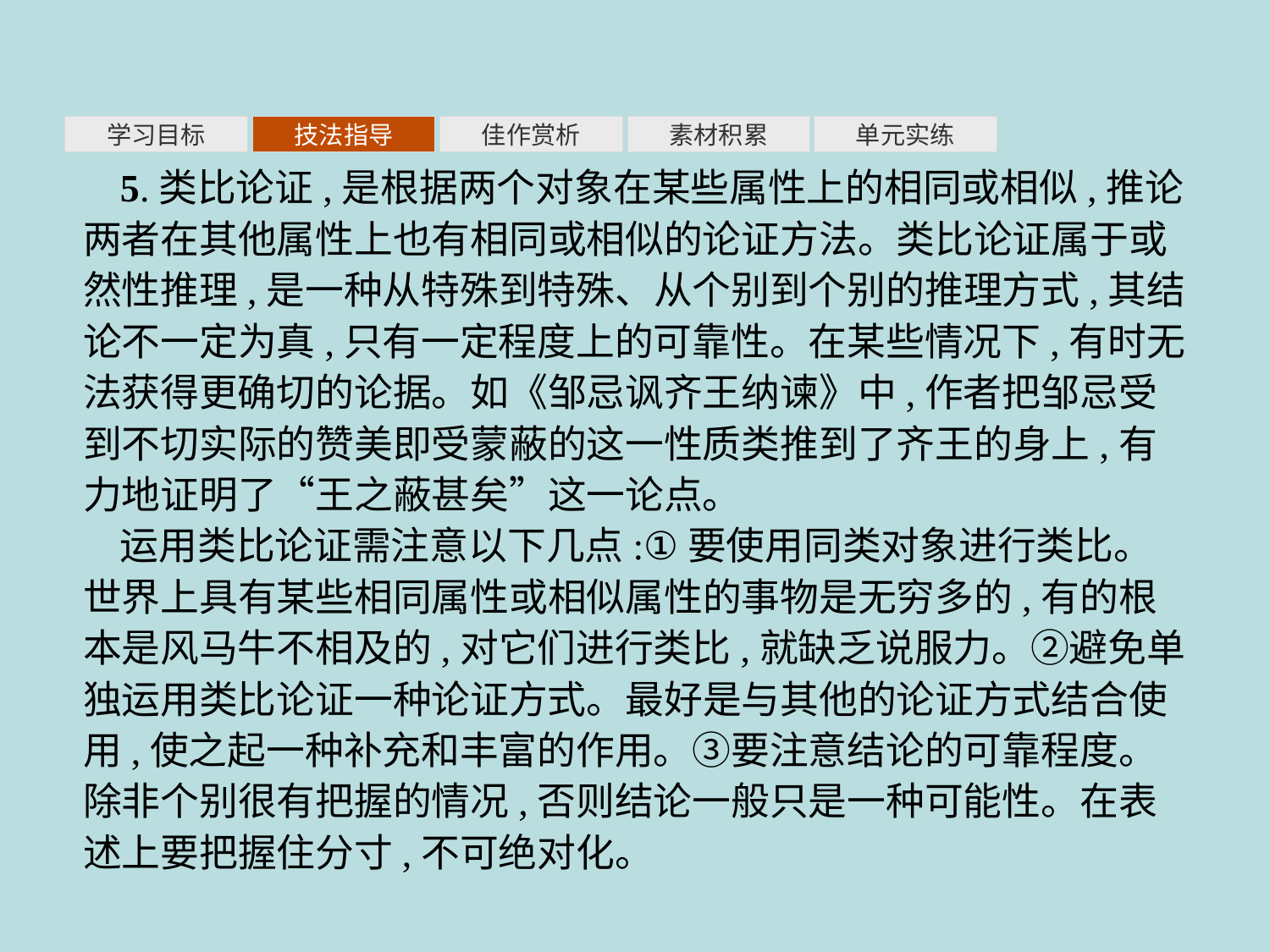

素材积累
学习目标
技法指导
佳作赏析
单元实练
5.类比论证,是根据两个对象在某些属性上的相同或相似,推论两者在其他属性上也有相同或相似的论证方法。类比论证属于或然性推理,是一种从特殊到特殊、从个别到个别的推理方式,其结论不一定为真,只有一定程度上的可靠性。在某些情况下,有时无法获得更确切的论据。如《邹忌讽齐王纳谏》中,作者把邹忌受到不切实际的赞美即受蒙蔽的这一性质类推到了齐王的身上,有力地证明了“王之蔽甚矣”这一论点。
运用类比论证需注意以下几点:①要使用同类对象进行类比。世界上具有某些相同属性或相似属性的事物是无穷多的,有的根本是风马牛不相及的,对它们进行类比,就缺乏说服力。②避免单独运用类比论证一种论证方式。最好是与其他的论证方式结合使用,使之起一种补充和丰富的作用。③要注意结论的可靠程度。除非个别很有把握的情况,否则结论一般只是一种可能性。在表述上要把握住分寸,不可绝对化。